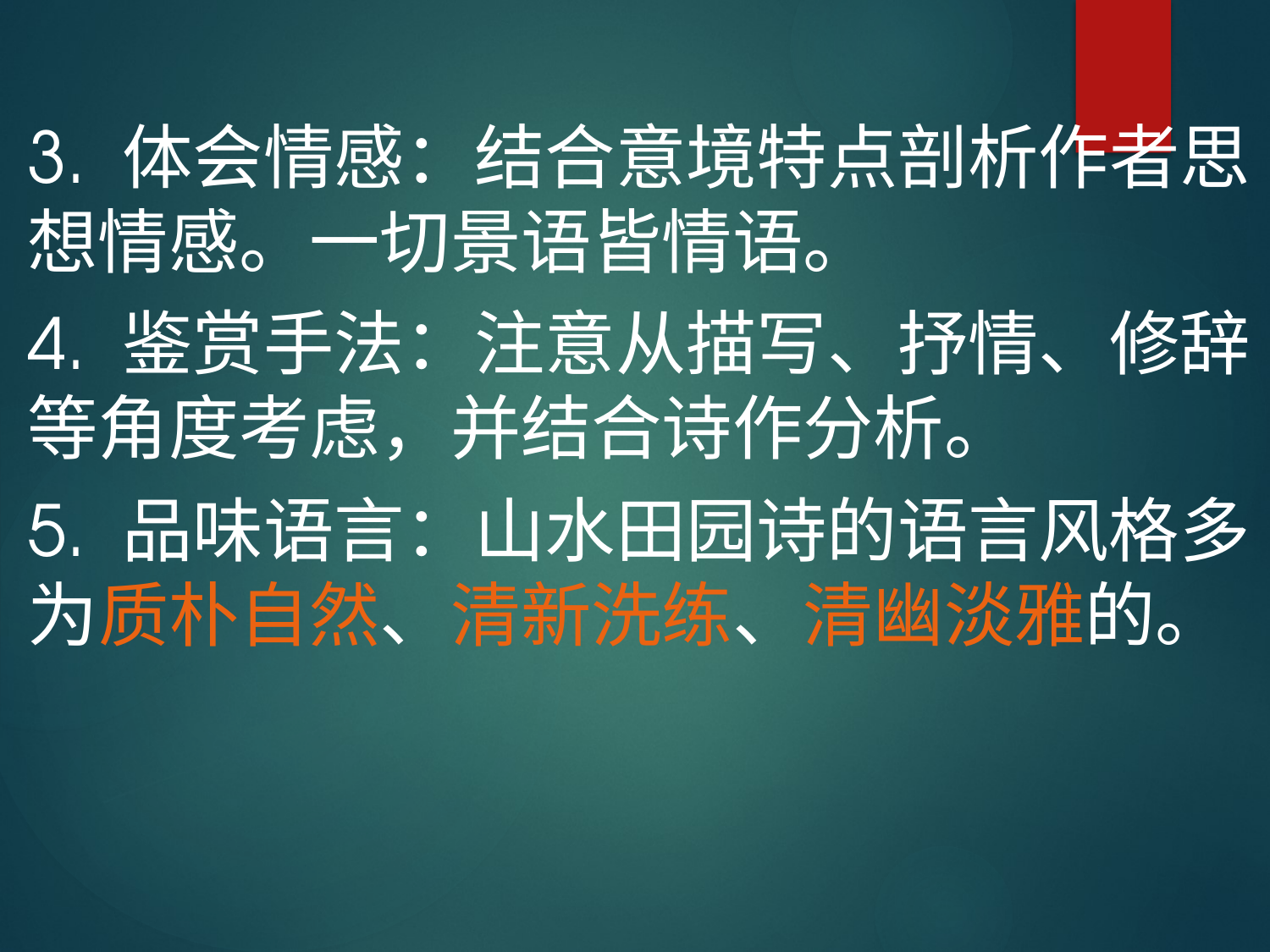

3. 体会情感：结合意境特点剖析作者思想情感。一切景语皆情语。
4. 鉴赏手法：注意从描写、抒情、修辞等角度考虑，并结合诗作分析。
5. 品味语言：山水田园诗的语言风格多为质朴自然、清新洗练、清幽淡雅的。